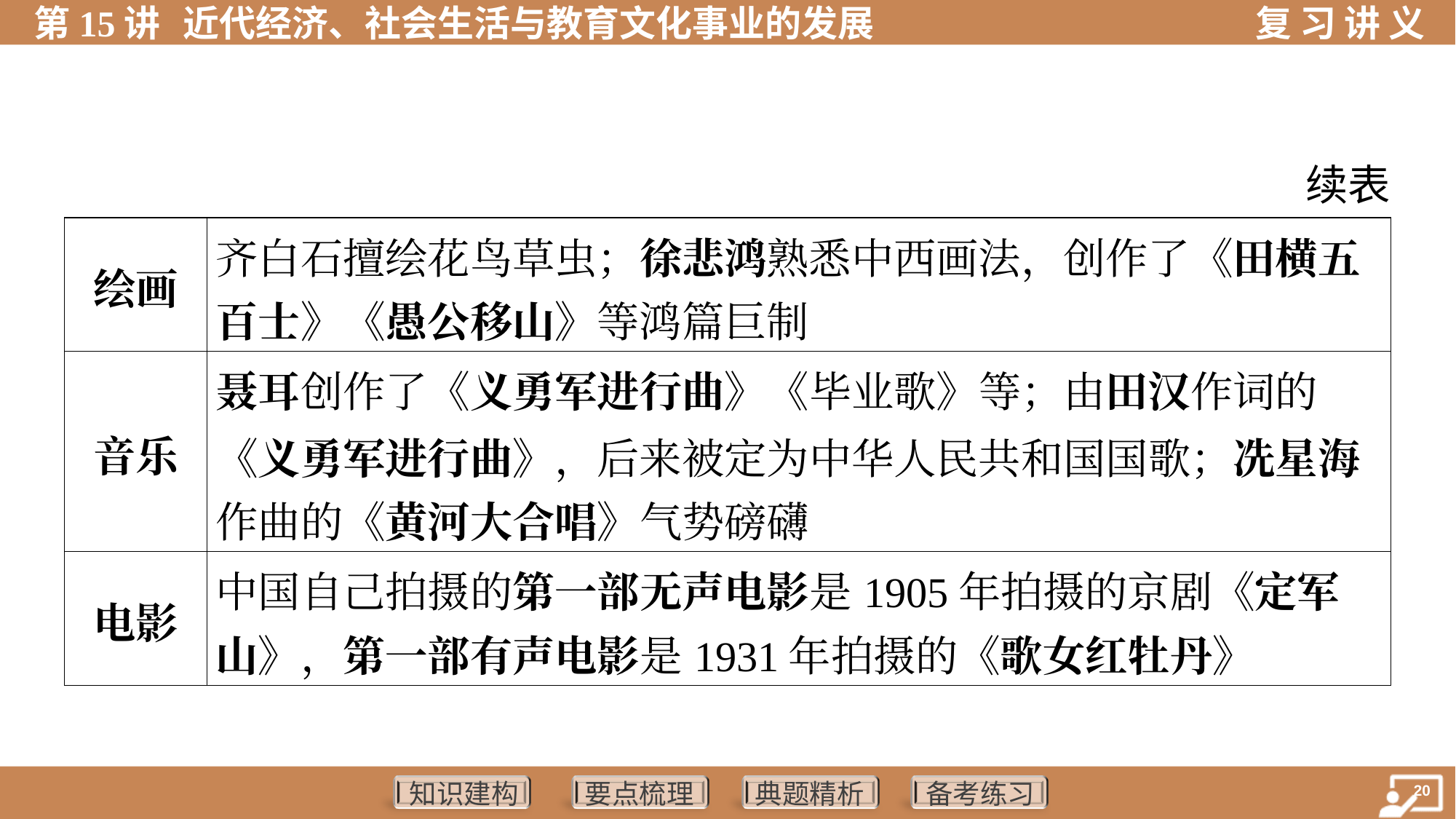

续表
| 绘画 | 齐白石擅绘花鸟草虫；徐悲鸿熟悉中西画法，创作了《田横五 百士》《愚公移山》等鸿篇巨制 |  |  |
| --- | --- | --- | --- |
| 音乐 | 聂耳创作了《义勇军进行曲》《毕业歌》等；由田汉作词的 《义勇军进行曲》，后来被定为中华人民共和国国歌；冼星海 作曲的《黄河大合唱》气势磅礴 |  |  |
| 电影 | 中国自己拍摄的第一部无声电影是1905年拍摄的京剧《定军 山》，第一部有声电影是1931年拍摄的《歌女红牡丹》 |  |  |